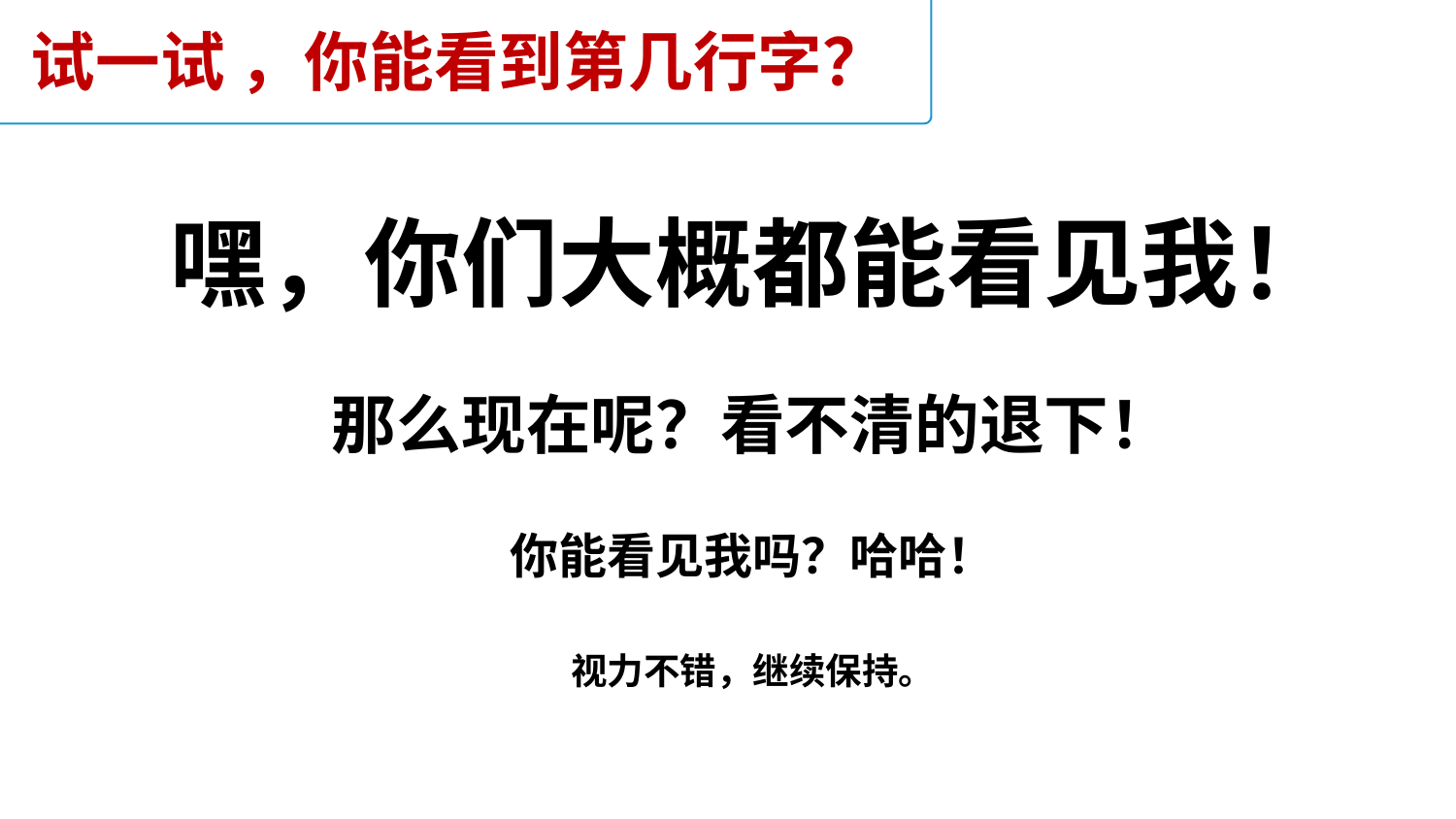

试一试 ，你能看到第几行字？
嘿，你们大概都能看见我！
那么现在呢？看不清的退下！
你能看见我吗？哈哈！
视力不错，继续保持。